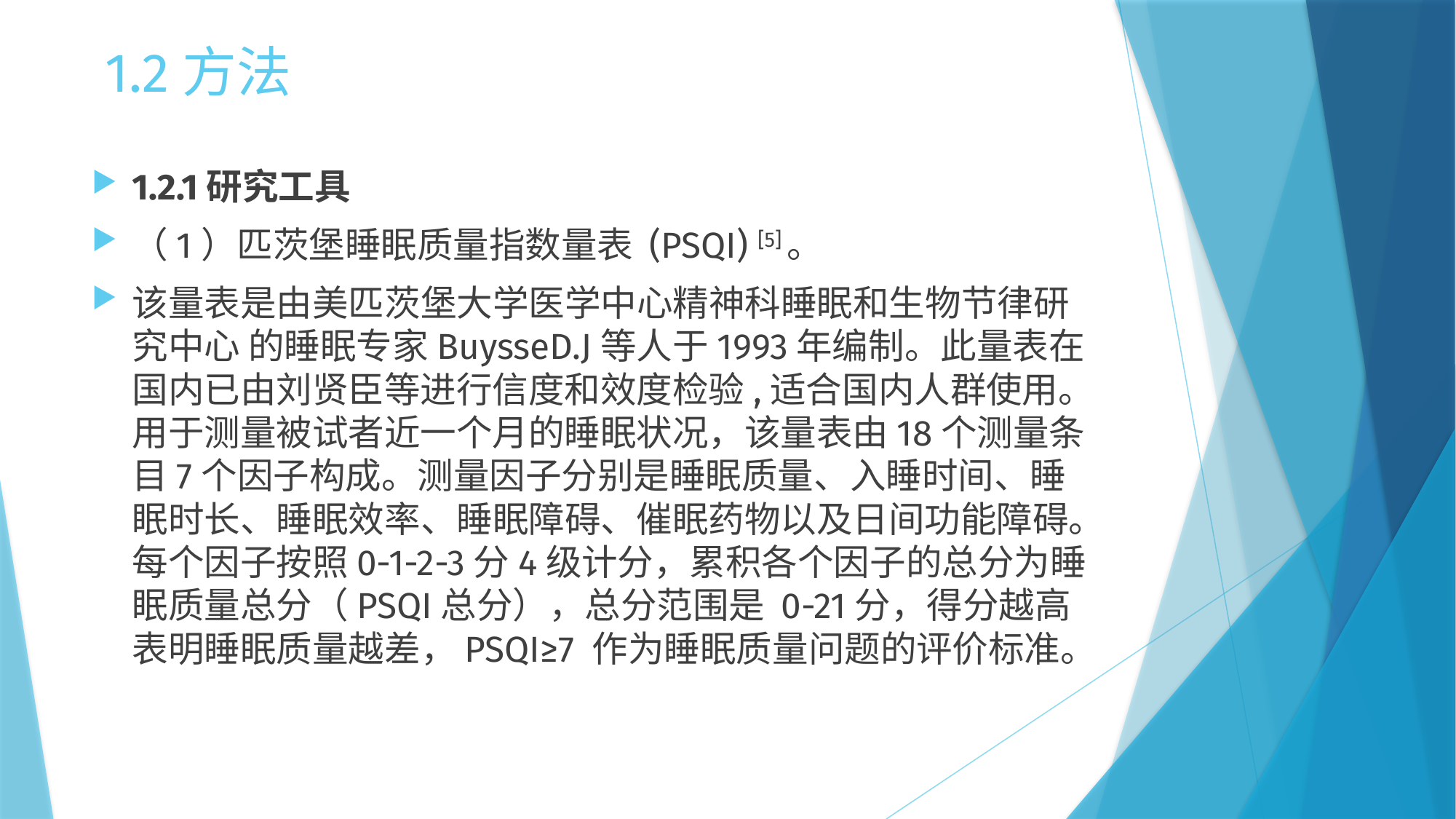

# 1.2方法
1.2.1研究工具
（1）匹茨堡睡眠质量指数量表 (PSQI) [5]。
该量表是由美匹茨堡大学医学中心精神科睡眠和生物节律研究中心 的睡眠专家BuysseD.J等人于1993年编制。此量表在国内已由刘贤臣等进行信度和效度检验,适合国内人群使用。用于测量被试者近一个月的睡眠状况，该量表由18个测量条目7个因子构成。测量因子分别是睡眠质量、入睡时间、睡眠时长、睡眠效率、睡眠障碍、催眠药物以及日间功能障碍。每个因子按照0-1-2-3分4级计分，累积各个因子的总分为睡眠质量总分（PSQI总分），总分范围是 0-21分，得分越高表明睡眠质量越差，PSQI≥7 作为睡眠质量问题的评价标准。